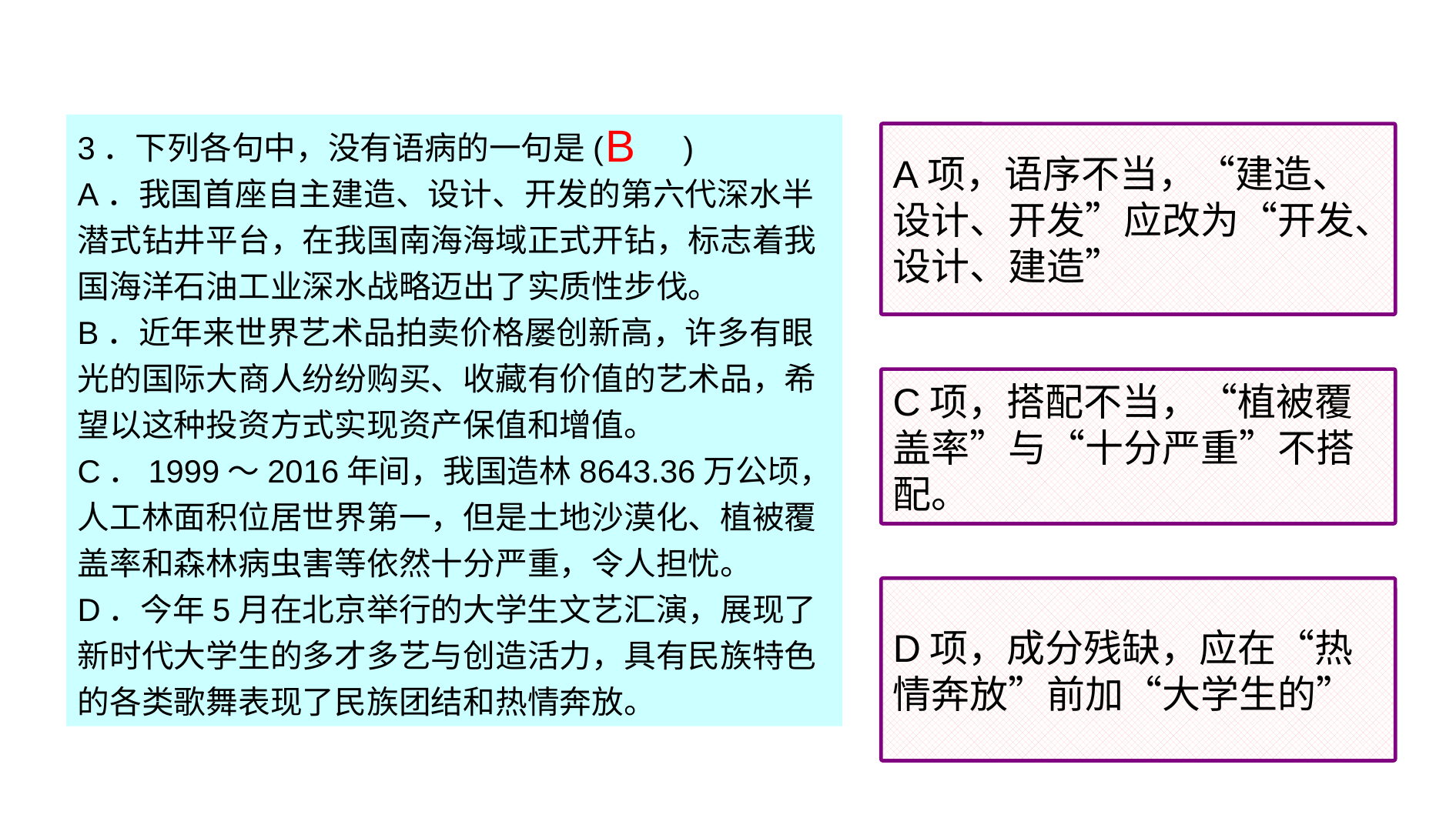

B
3．下列各句中，没有语病的一句是(　　)
A．我国首座自主建造、设计、开发的第六代深水半潜式钻井平台，在我国南海海域正式开钻，标志着我国海洋石油工业深水战略迈出了实质性步伐。
B．近年来世界艺术品拍卖价格屡创新高，许多有眼光的国际大商人纷纷购买、收藏有价值的艺术品，希望以这种投资方式实现资产保值和增值。
C．1999～2016年间，我国造林8643.36万公顷，人工林面积位居世界第一，但是土地沙漠化、植被覆盖率和森林病虫害等依然十分严重，令人担忧。
D．今年5月在北京举行的大学生文艺汇演，展现了新时代大学生的多才多艺与创造活力，具有民族特色的各类歌舞表现了民族团结和热情奔放。
A项，语序不当，“建造、设计、开发”应改为“开发、设计、建造”
C项，搭配不当，“植被覆盖率”与“十分严重”不搭配。
D项，成分残缺，应在“热情奔放”前加“大学生的”